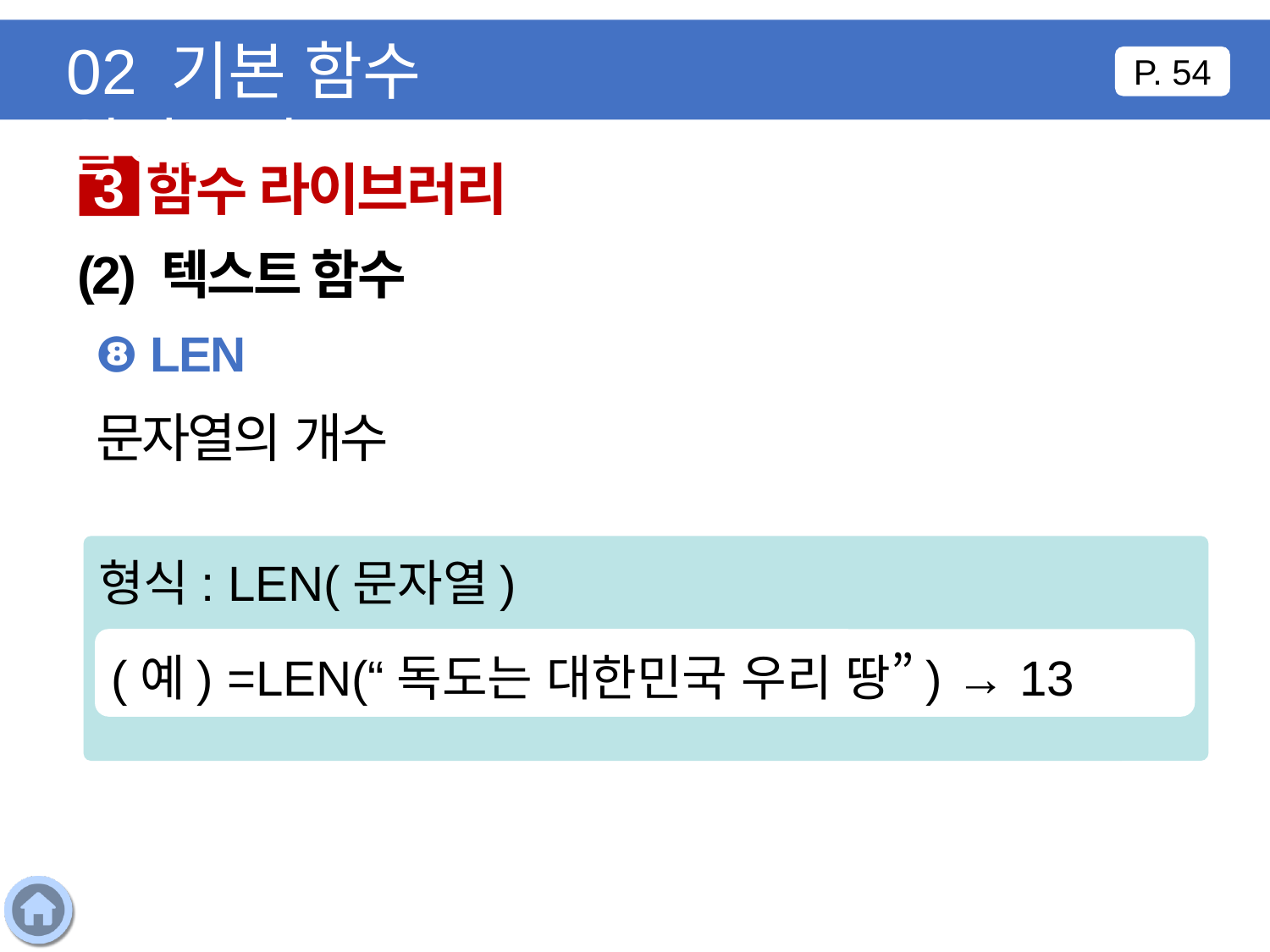

02 기본 함수 알아보기
P. 54
함수 라이브러리
3
(2) 텍스트 함수
❽ LEN
문자열의 개수
형식: LEN(문자열)
(예) =LEN(“독도는 대한민국 우리 땅”) → 13